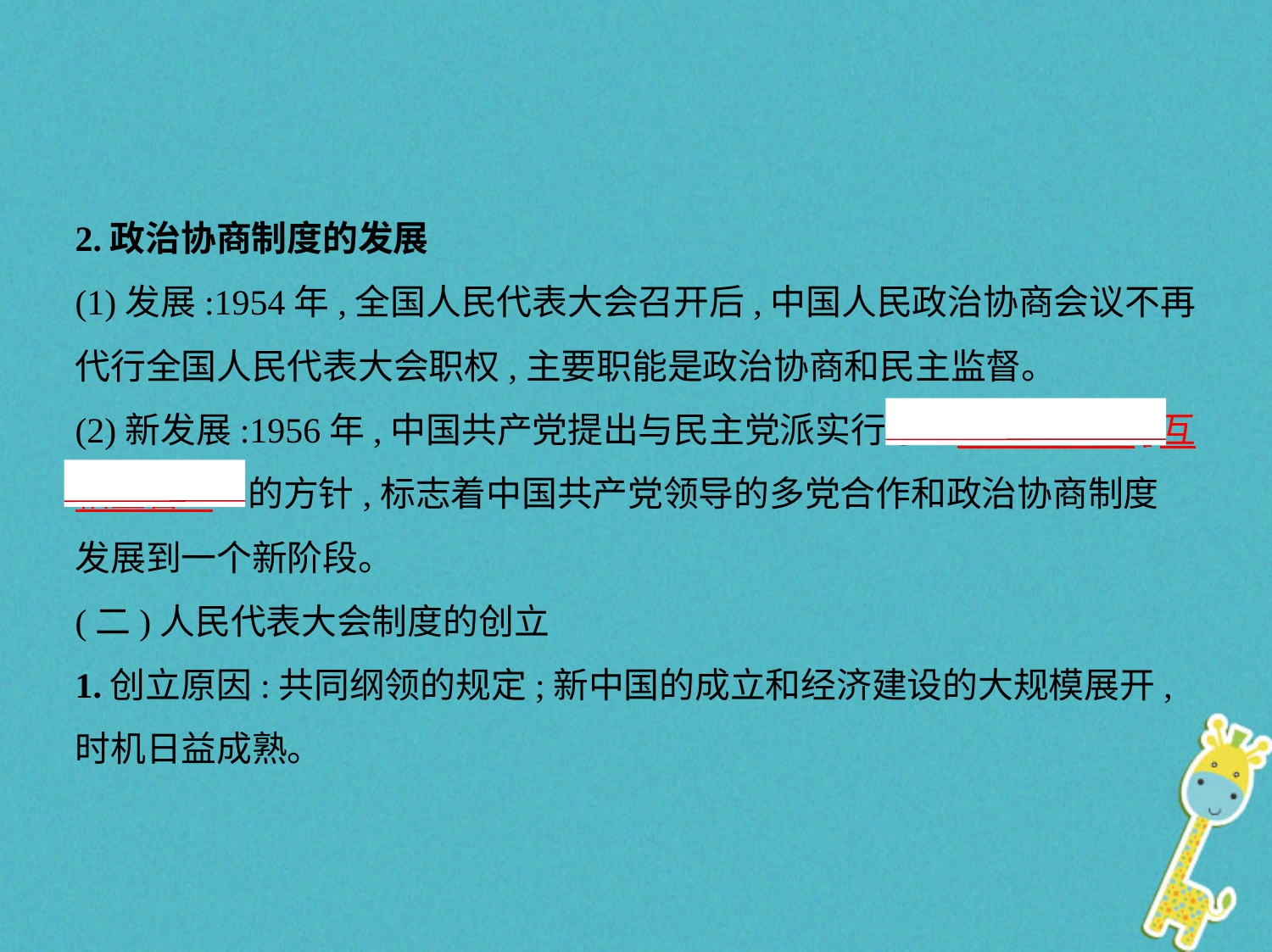

2.政治协商制度的发展
(1)发展:1954年,全国人民代表大会召开后,中国人民政治协商会议不再
代行全国人民代表大会职权,主要职能是政治协商和民主监督。
(2)新发展:1956年,中国共产党提出与民主党派实行②“　长期共存,互
相监督    ”的方针,标志着中国共产党领导的多党合作和政治协商制度
发展到一个新阶段。
(二)人民代表大会制度的创立
1.创立原因:共同纲领的规定;新中国的成立和经济建设的大规模展开,
时机日益成熟。